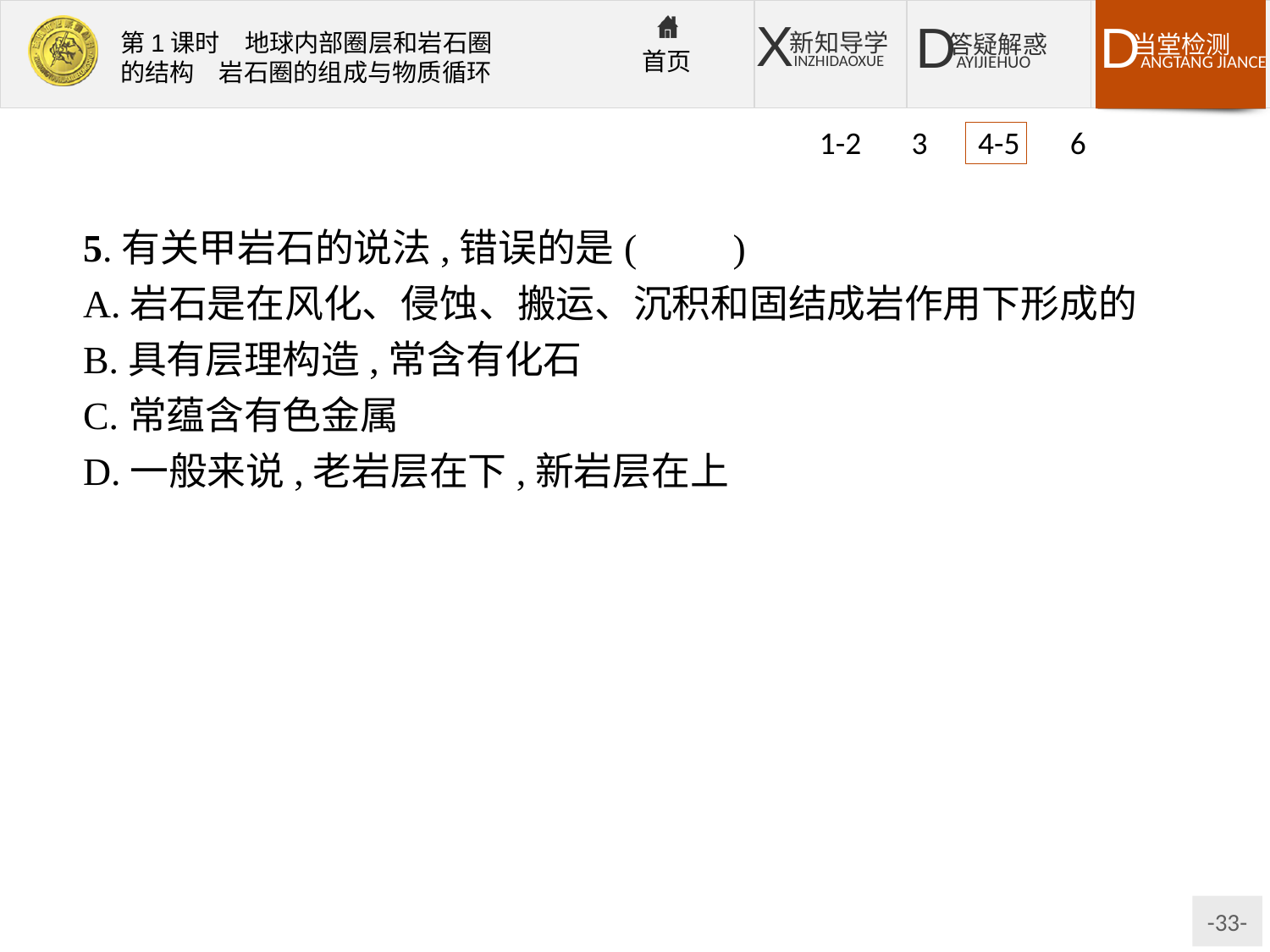

1-2       3       4-5       6

5.有关甲岩石的说法,错误的是(　　)
A.岩石是在风化、侵蚀、搬运、沉积和固结成岩作用下形成的
B.具有层理构造,常含有化石
C.常蕴含有色金属
D.一般来说,老岩层在下,新岩层在上
解析:第4题,花岗岩属于侵入岩,片麻岩属于变质岩,石灰岩属于沉积岩,所以该地区一定发生过的地质作用包括岩浆侵入(④)、变质作用(③)、外力作用(①②)等。第5题,从图中可以看出甲岩石属于沉积岩,而有色金属多在岩浆岩中。
答案:4.A　5.C